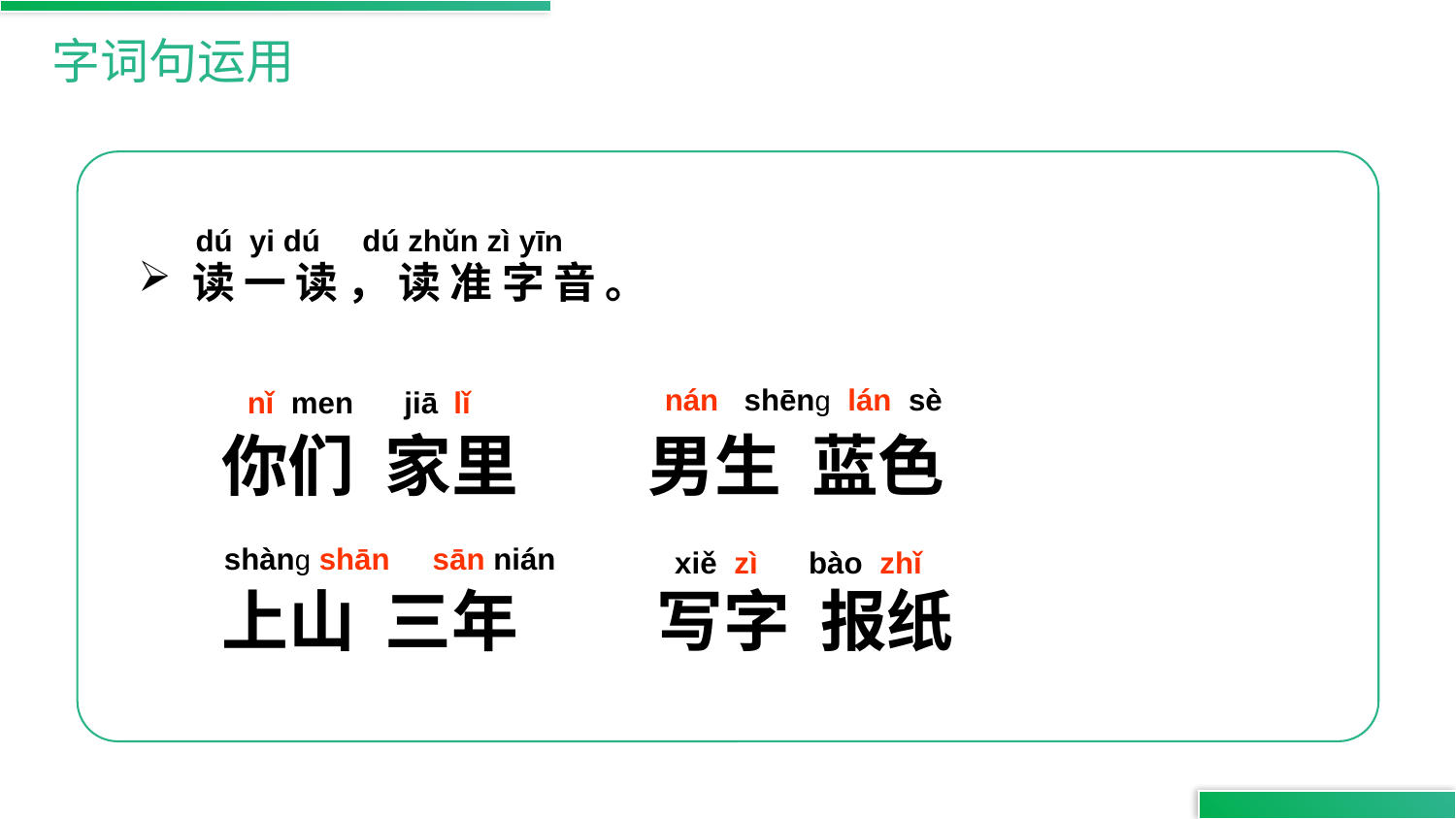

字词句运用
dú  yi dú     dú zhǔn zì yīn
读一读，读准字音。
nán   shēng  lán  sè
男生  蓝色
nǐ  men      jiā  lǐ
你们  家里
shàng shān     sān nián
上山  三年
xiě  zì      bào  zhǐ
写字  报纸